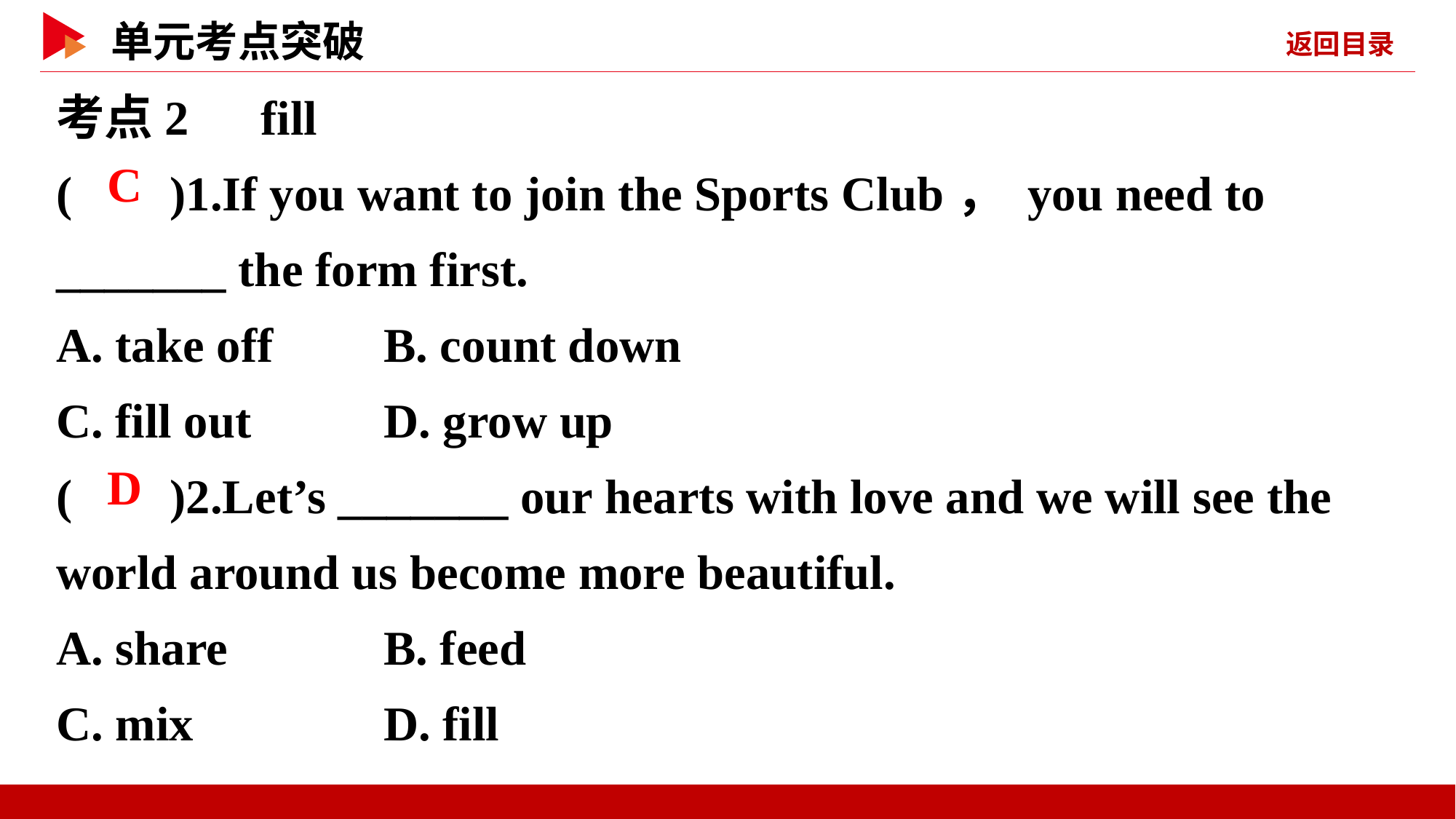

考点2　fill
(        )1.If you want to join the Sports Club， you need to _______ the form first.
A. take off 	B. count down
C. fill out     	D. grow up
(        )2.Let’s _______ our hearts with love and we will see the world around us become more beautiful.
A. share      	B. feed
C. mix          	D. fill
   C
   D